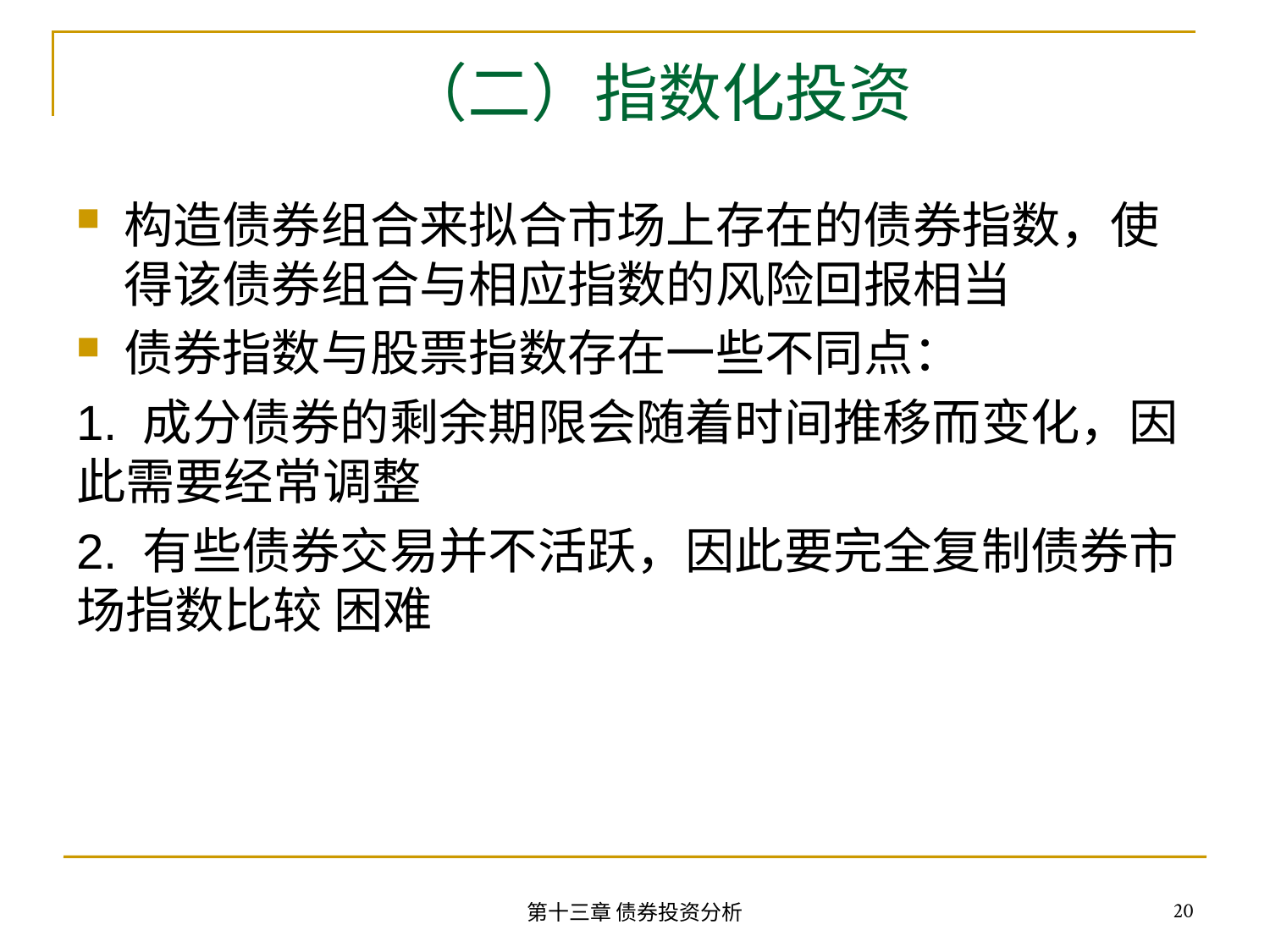

# （二）指数化投资

构造债券组合来拟合市场上存在的债券指数，使得该债券组合与相应指数的风险回报相当
债券指数与股票指数存在一些不同点：
1. 成分债券的剩余期限会随着时间推移而变化，因此需要经常调整
2. 有些债券交易并不活跃，因此要完全复制债券市场指数比较 困难

20
第十三章 债券投资分析